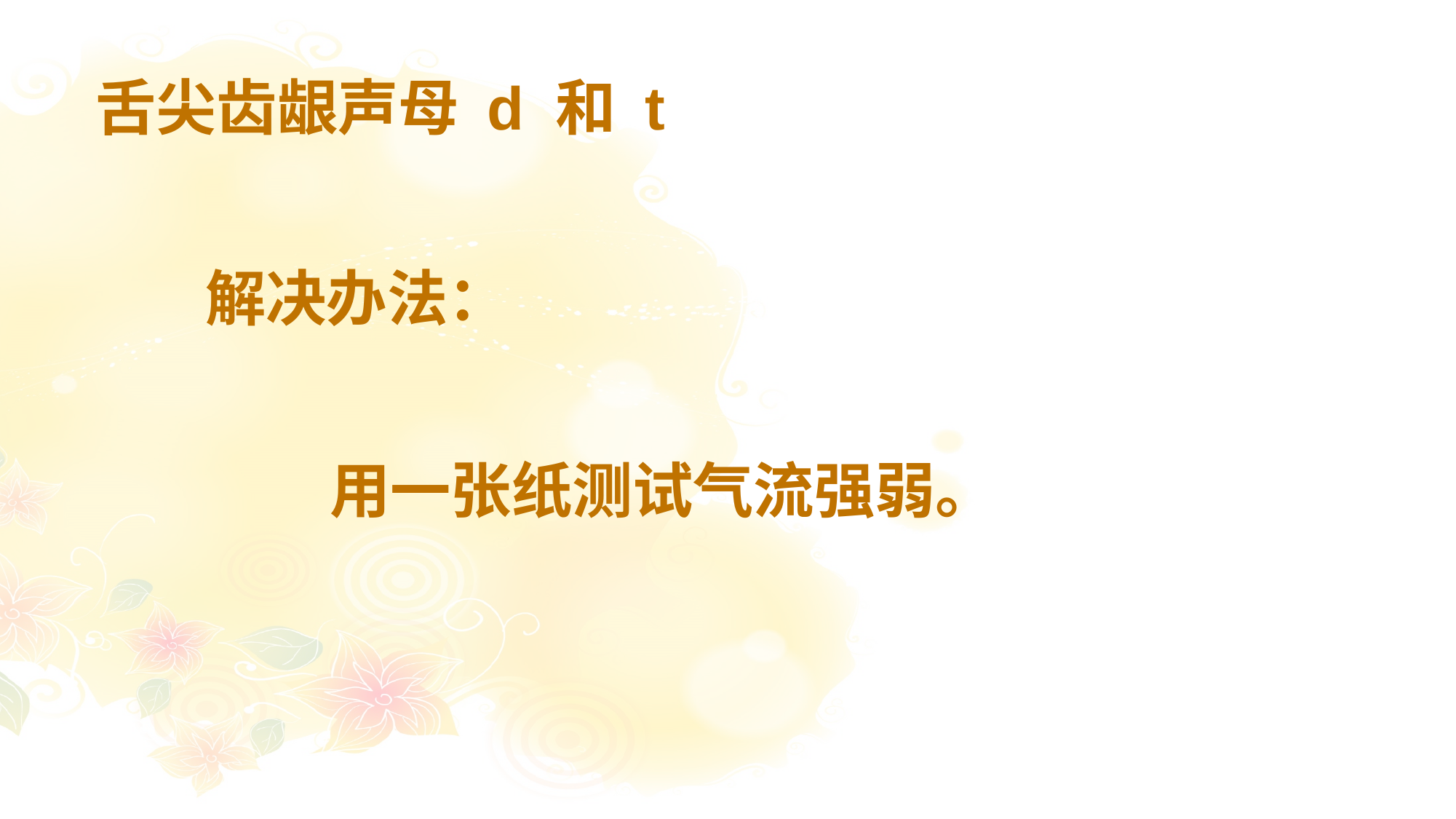

# 舌尖齿龈声母 d 和 t
  解决办法：

           用一张纸测试气流强弱。